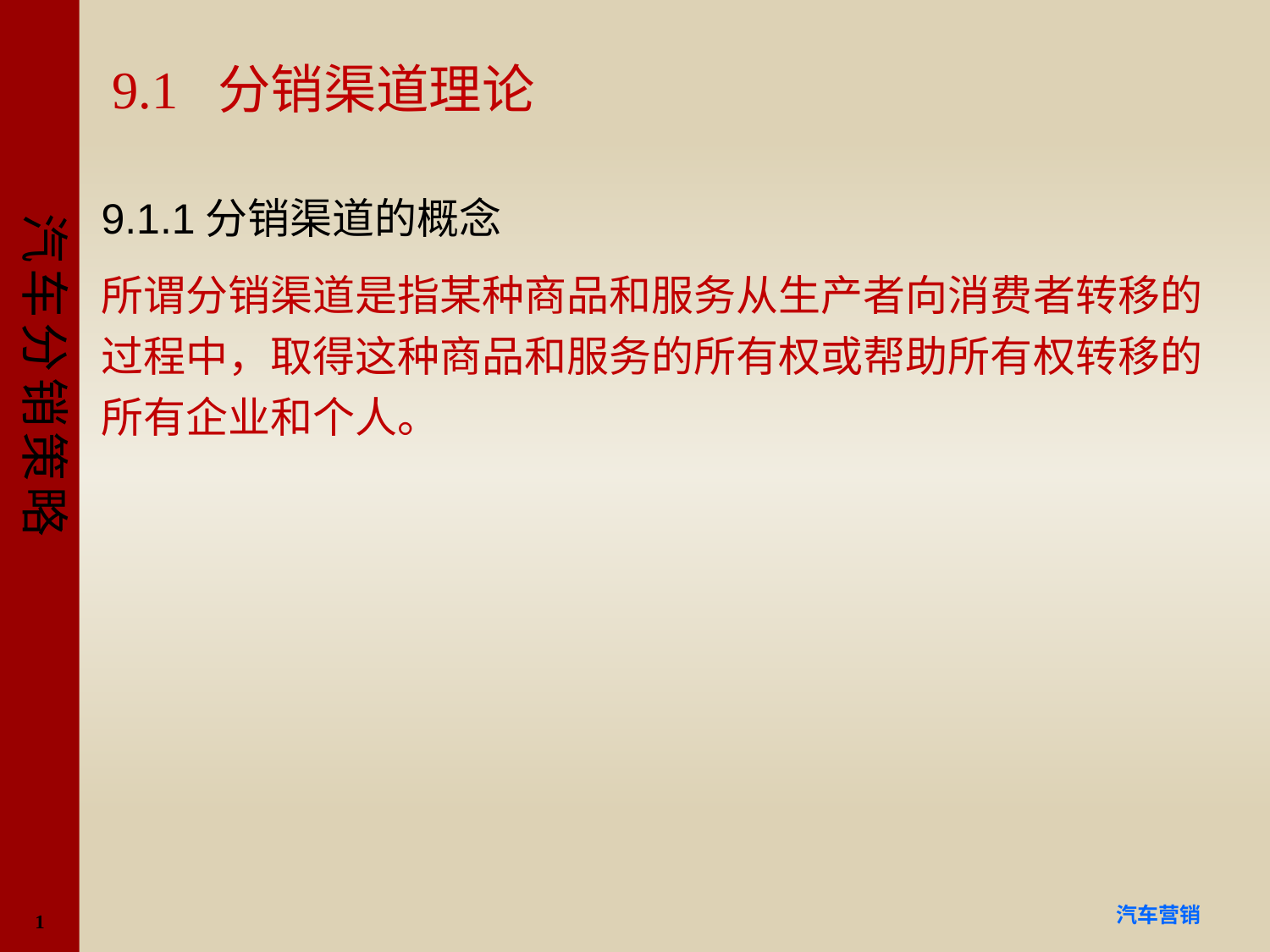

# 9.1  分销渠道理论
9.1.1分销渠道的概念
所谓分销渠道是指某种商品和服务从生产者向消费者转移的过程中，取得这种商品和服务的所有权或帮助所有权转移的所有企业和个人。
1